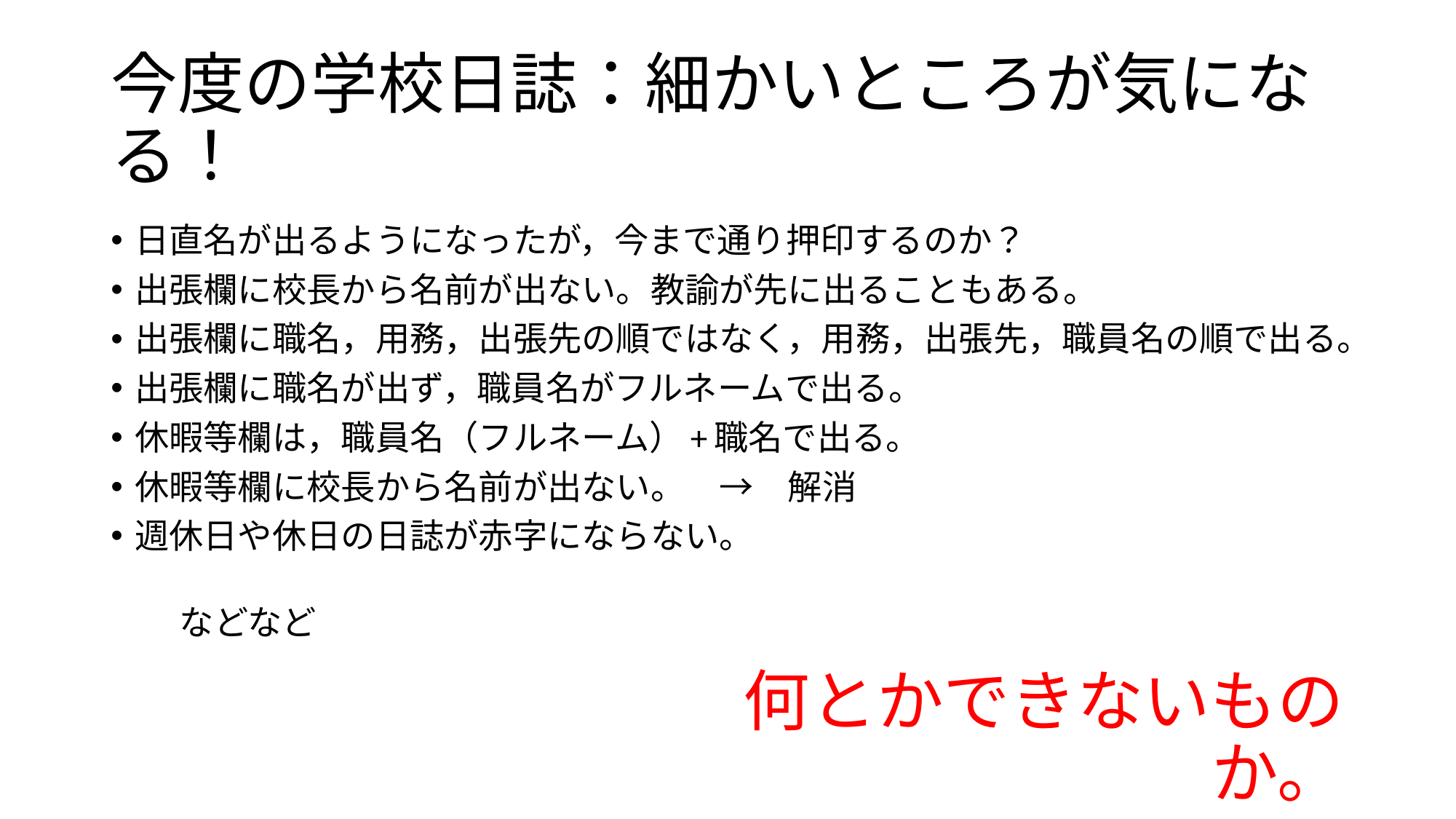

# 今度の学校日誌：細かいところが気になる！
日直名が出るようになったが，今まで通り押印するのか？
出張欄に校長から名前が出ない。教諭が先に出ることもある。
出張欄に職名，用務，出張先の順ではなく，用務，出張先，職員名の順で出る。
出張欄に職名が出ず，職員名がフルネームで出る。
休暇等欄は，職員名（フルネーム）+職名で出る。
休暇等欄に校長から名前が出ない。　→　解消
週休日や休日の日誌が赤字にならない。
　　　　　　　　　　　　　　　　　　　　　　　　　　　　　　　　　　　　　などなど
何とかできないものか。